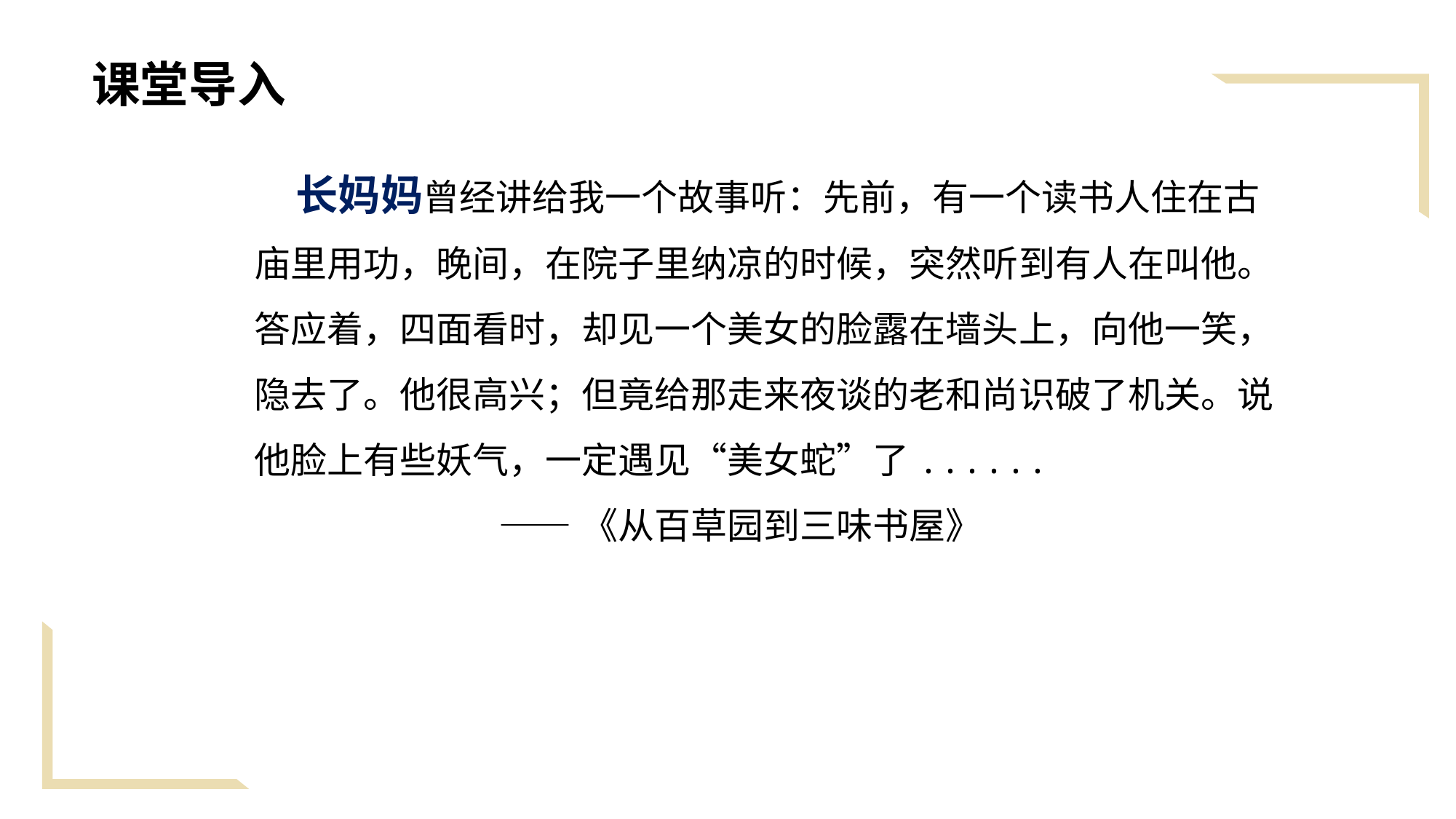

课堂导入
    长妈妈曾经讲给我一个故事听：先前，有一个读书人住在古庙里用功，晚间，在院子里纳凉的时候，突然听到有人在叫他。答应着，四面看时，却见一个美女的脸露在墙头上，向他一笑，隐去了。他很高兴；但竟给那走来夜谈的老和尚识破了机关。说他脸上有些妖气，一定遇见“美女蛇”了......
                              ——《从百草园到三味书屋》